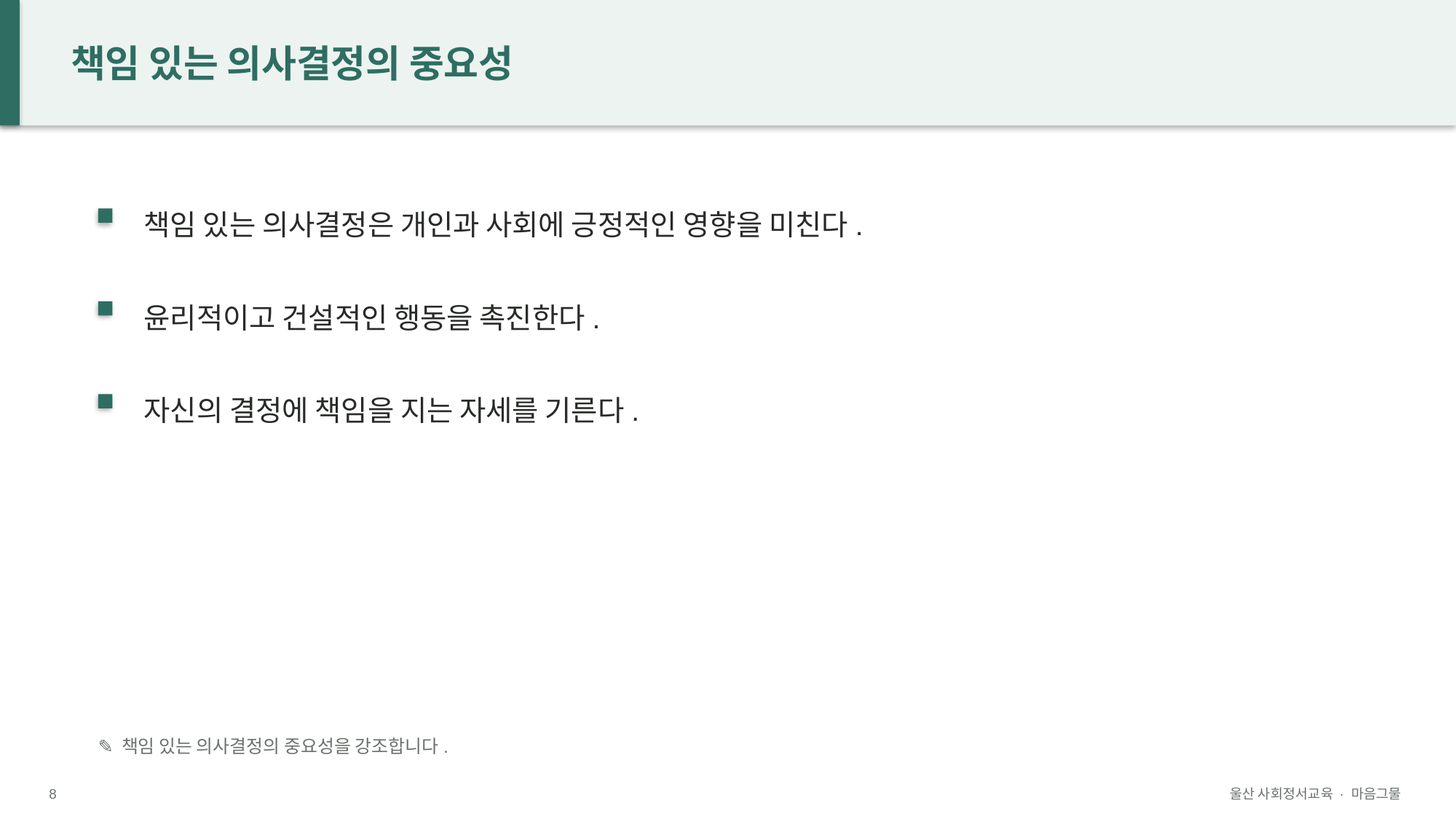

책임 있는 의사결정의 중요성
책임 있는 의사결정은 개인과 사회에 긍정적인 영향을 미친다.

윤리적이고 건설적인 행동을 촉진한다.

자신의 결정에 책임을 지는 자세를 기른다.

✎ 책임 있는 의사결정의 중요성을 강조합니다.
8
울산 사회정서교육 · 마음그물